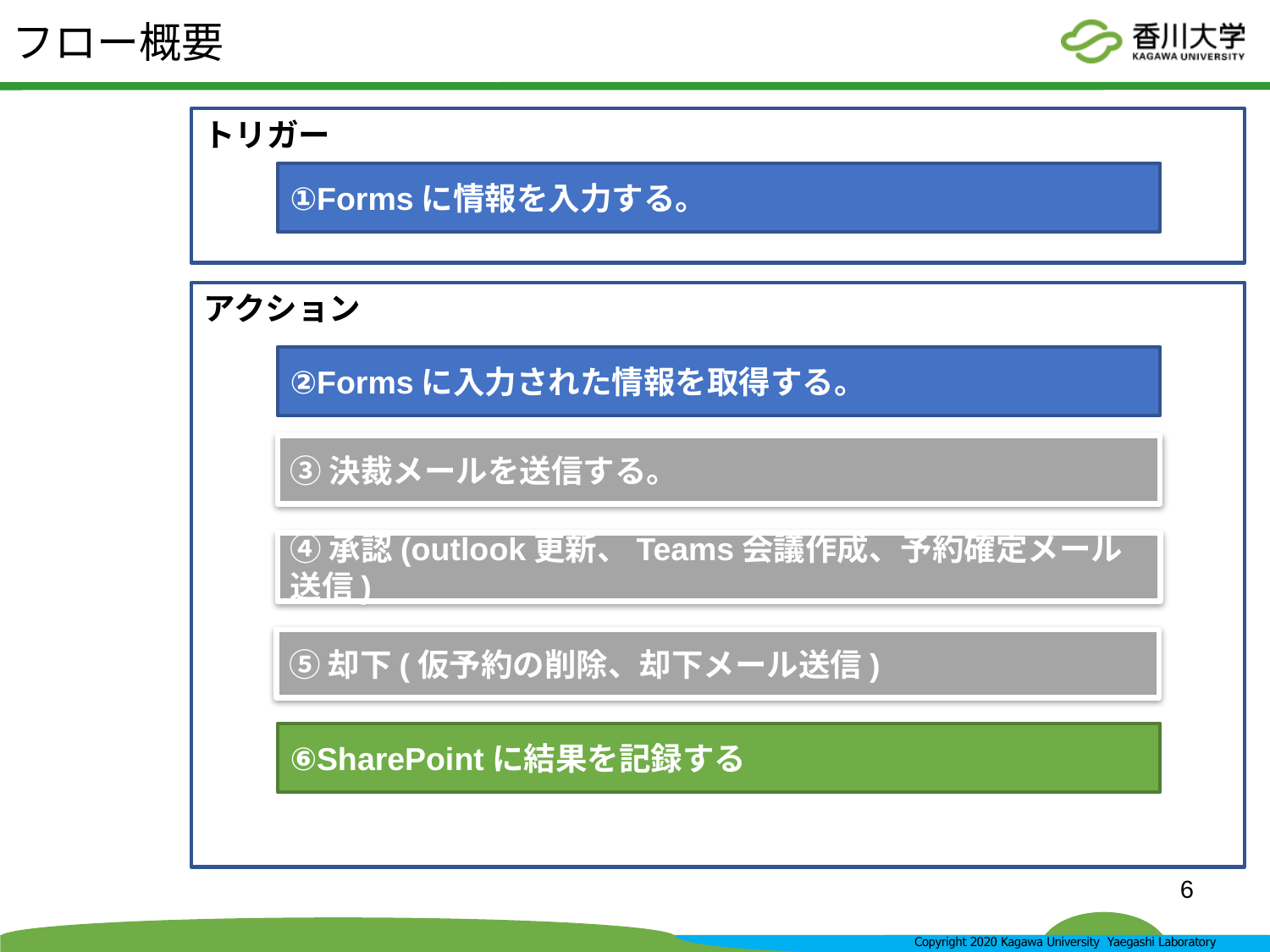

# フロー概要
トリガー
①Formsに情報を入力する。
アクション
②Formsに入力された情報を取得する。
③決裁メールを送信する。
④承認(outlook更新、Teams会議作成、予約確定メール送信)
⑤却下(仮予約の削除、却下メール送信)
⑥SharePointに結果を記録する
6